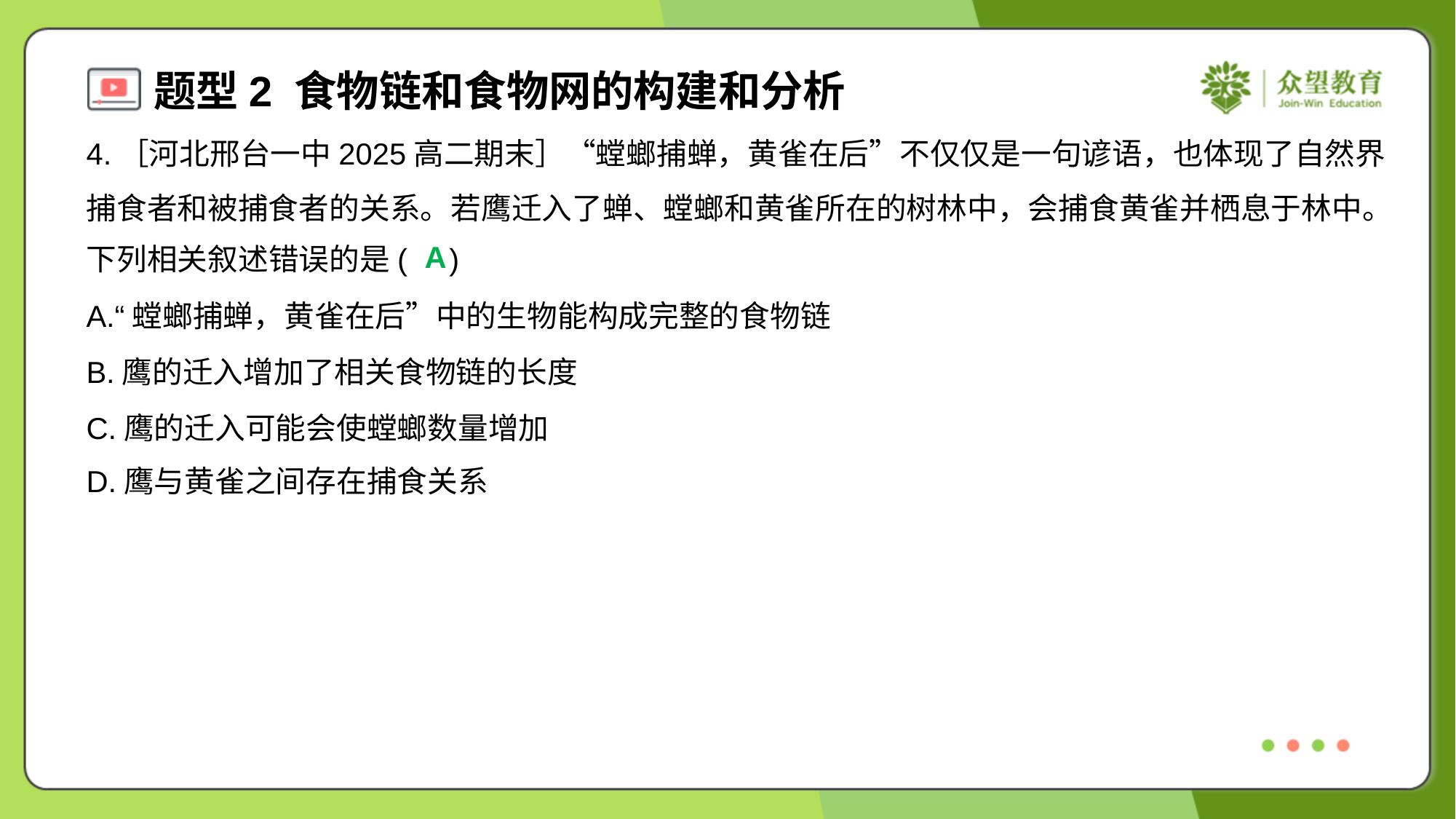

4.［河北邢台一中2025高二期末］“螳螂捕蝉，黄雀在后”不仅仅是一句谚语，也体现了自然界
捕食者和被捕食者的关系。若鹰迁入了蝉、螳螂和黄雀所在的树林中，会捕食黄雀并栖息于林中。
下列相关叙述错误的是(     )
A
A.“螳螂捕蝉，黄雀在后”中的生物能构成完整的食物链
B.鹰的迁入增加了相关食物链的长度
C.鹰的迁入可能会使螳螂数量增加
D.鹰与黄雀之间存在捕食关系